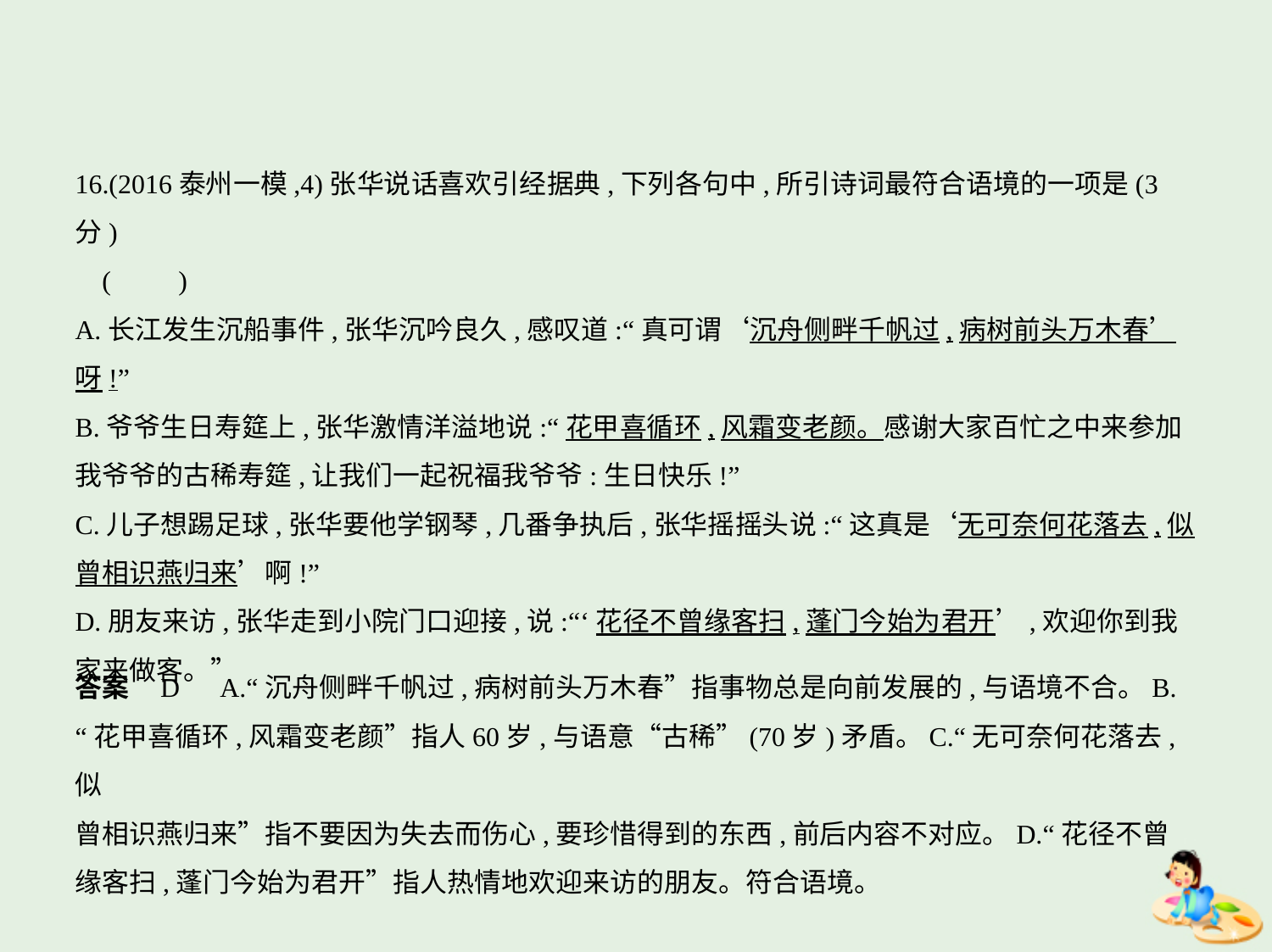

16.(2016泰州一模,4)张华说话喜欢引经据典,下列各句中,所引诗词最符合语境的一项是(3分)
 (　　)
A.长江发生沉船事件,张华沉吟良久,感叹道:“真可谓‘沉舟侧畔千帆过,病树前头万木春’
呀!”
B.爷爷生日寿筵上,张华激情洋溢地说:“花甲喜循环,风霜变老颜。感谢大家百忙之中来参加
我爷爷的古稀寿筵,让我们一起祝福我爷爷:生日快乐!”
C.儿子想踢足球,张华要他学钢琴,几番争执后,张华摇摇头说:“这真是‘无可奈何花落去,似
曾相识燕归来’啊!”
D.朋友来访,张华走到小院门口迎接,说:“‘花径不曾缘客扫,蓬门今始为君开’,欢迎你到我
家来做客。”
答案    D　A.“沉舟侧畔千帆过,病树前头万木春”指事物总是向前发展的,与语境不合。B.
“花甲喜循环,风霜变老颜”指人60岁,与语意“古稀”(70岁)矛盾。C.“无可奈何花落去,似
曾相识燕归来”指不要因为失去而伤心,要珍惜得到的东西,前后内容不对应。D.“花径不曾
缘客扫,蓬门今始为君开”指人热情地欢迎来访的朋友。符合语境。